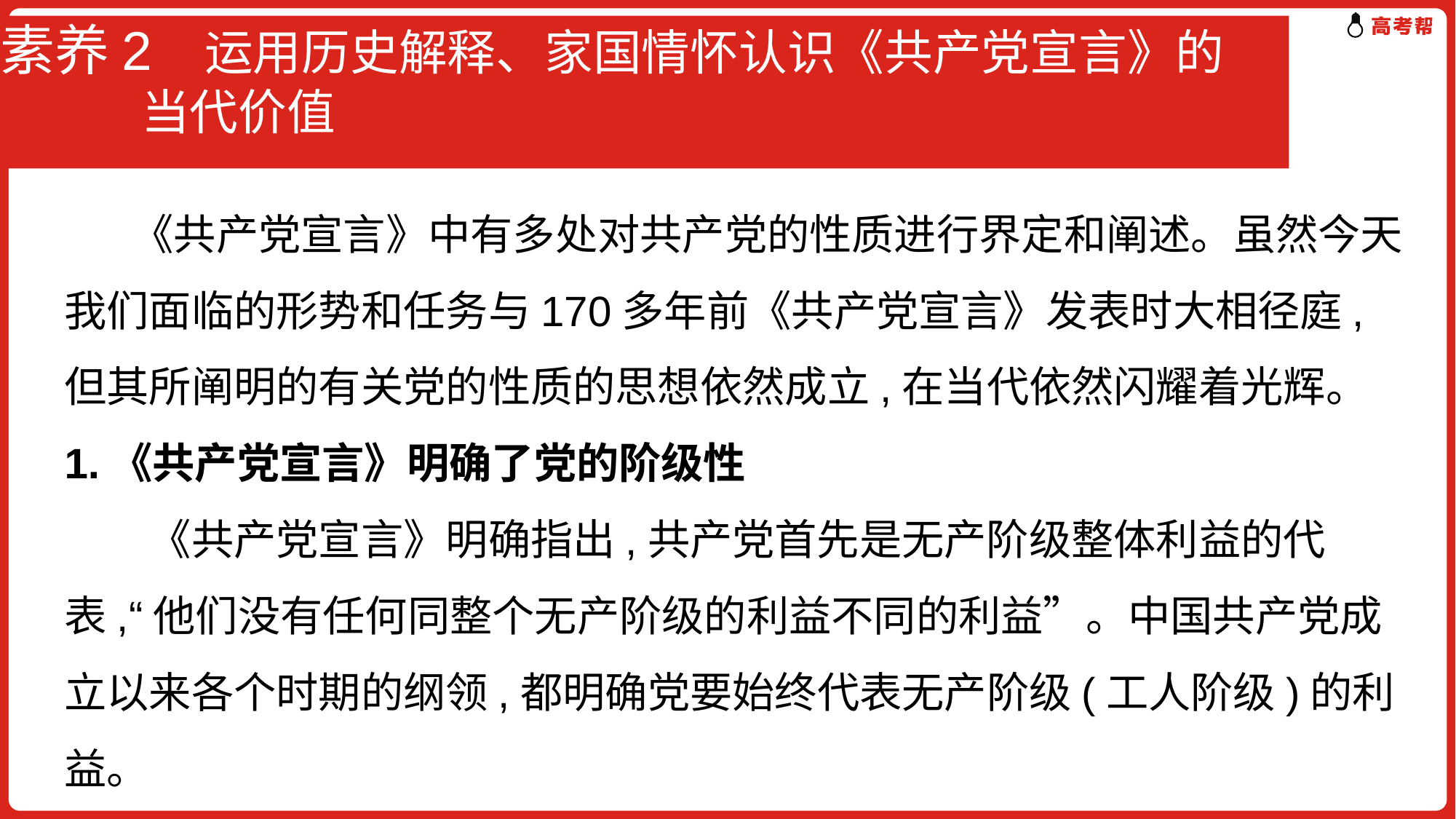

# 素养2   运用历史解释、家国情怀认识《共产党宣言》的 当代价值
      《共产党宣言》中有多处对共产党的性质进行界定和阐述。虽然今天我们面临的形势和任务与170多年前《共产党宣言》发表时大相径庭,但其所阐明的有关党的性质的思想依然成立,在当代依然闪耀着光辉。
1.《共产党宣言》明确了党的阶级性
　　《共产党宣言》明确指出,共产党首先是无产阶级整体利益的代表,“他们没有任何同整个无产阶级的利益不同的利益”。中国共产党成立以来各个时期的纲领,都明确党要始终代表无产阶级(工人阶级)的利益。